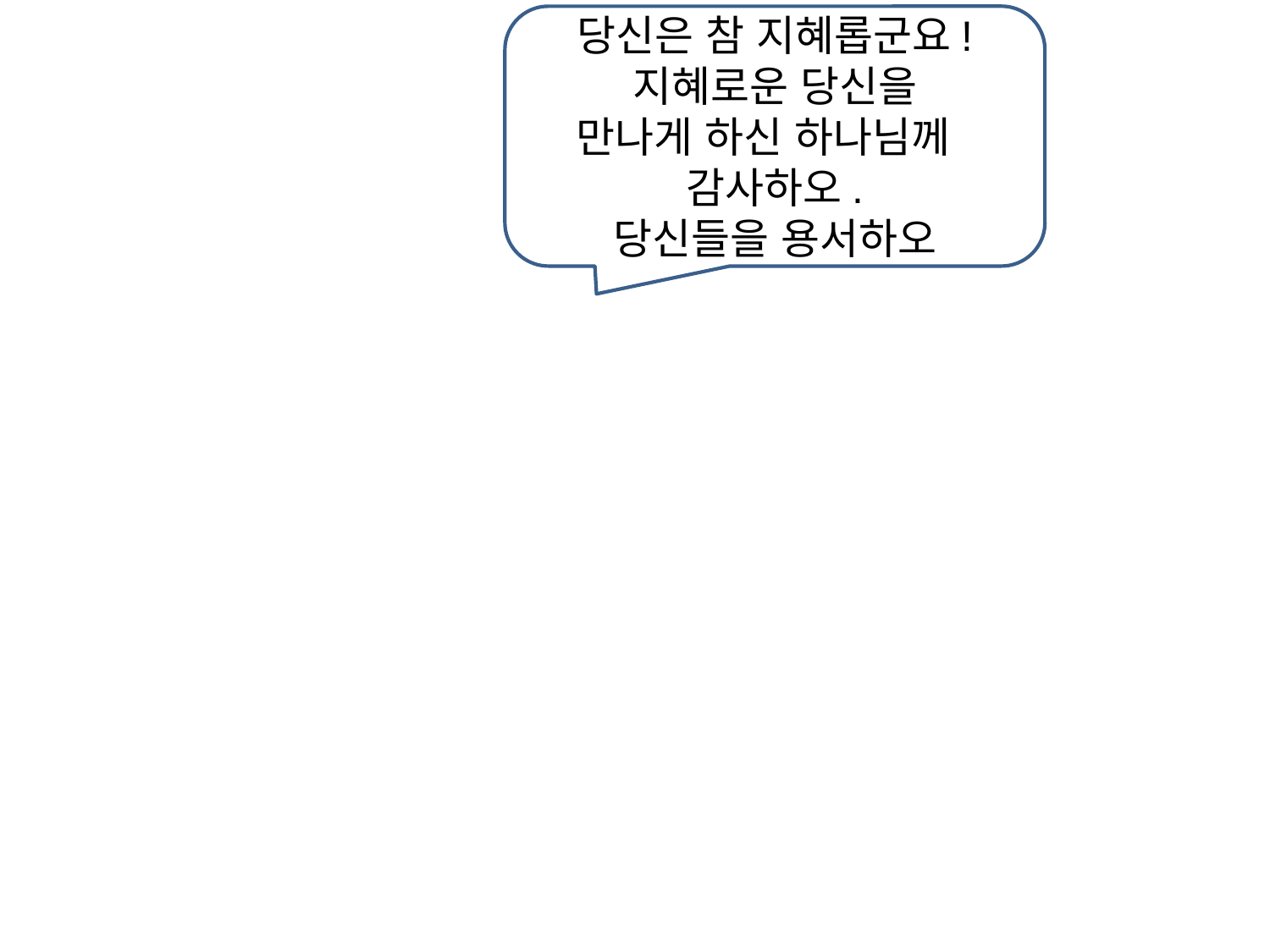

당신은 참 지혜롭군요!
지혜로운 당신을
만나게 하신 하나님께
감사하오.
당신들을 용서하오